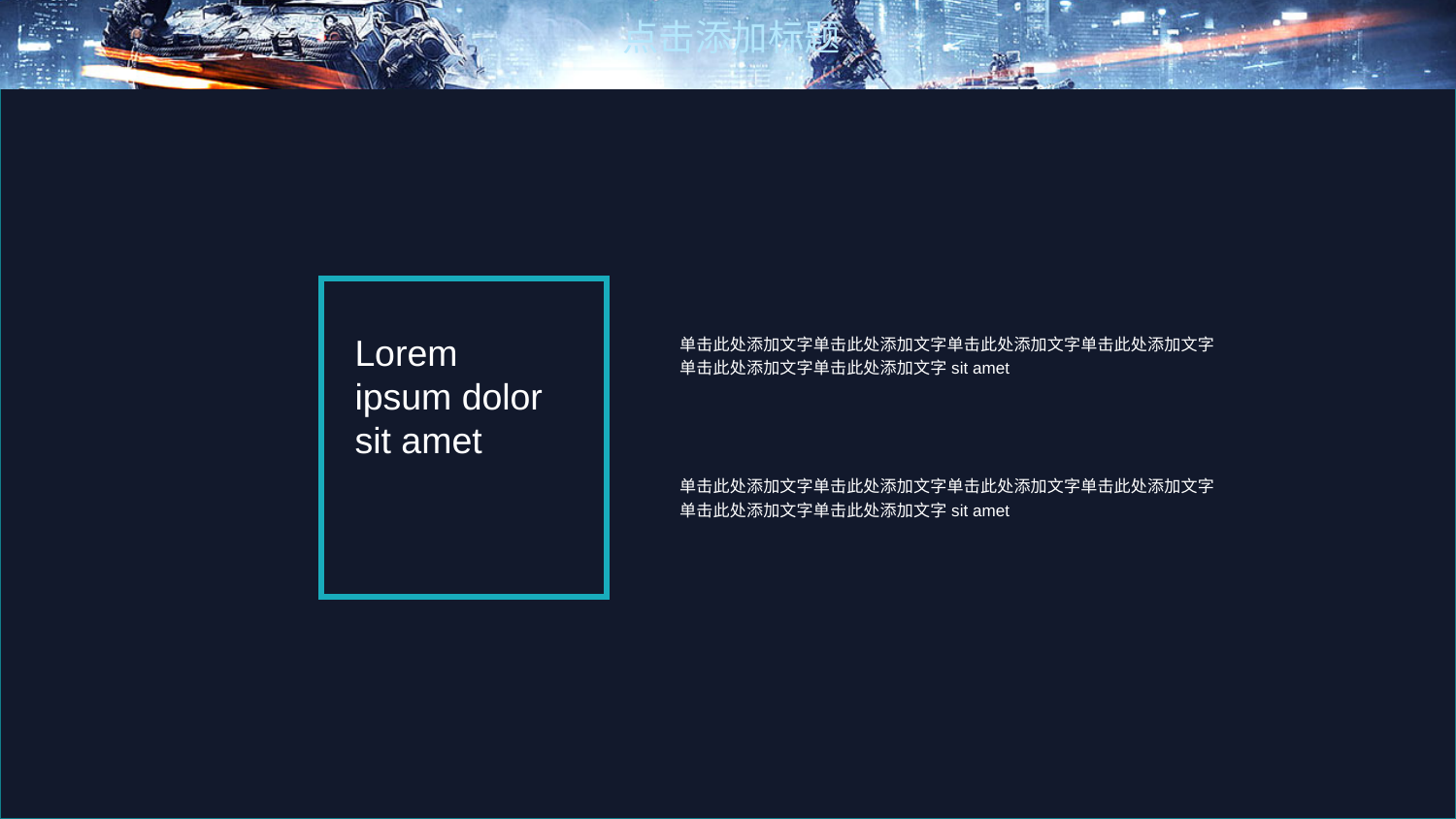

点击添加标题

Lorem ipsum dolor sit amet
单击此处添加文字单击此处添加文字单击此处添加文字单击此处添加文字单击此处添加文字单击此处添加文字sit amet
单击此处添加文字单击此处添加文字单击此处添加文字单击此处添加文字单击此处添加文字单击此处添加文字sit amet